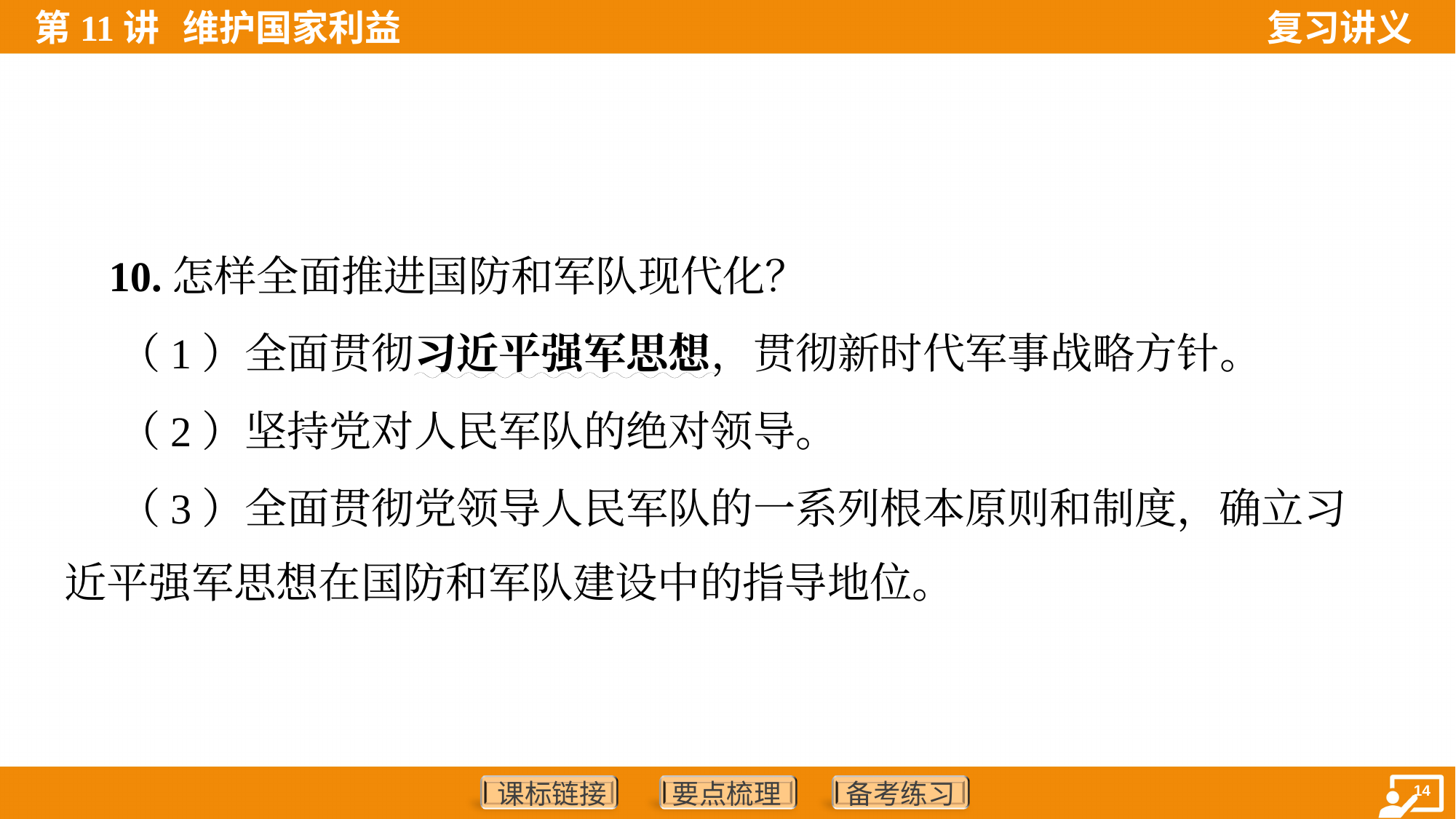

10.怎样全面推进国防和军队现代化？
    （1）全面贯彻习近平强军思想，贯彻新时代军事战略方针。
    （2）坚持党对人民军队的绝对领导。
    （3）全面贯彻党领导人民军队的一系列根本原则和制度，确立习
近平强军思想在国防和军队建设中的指导地位。